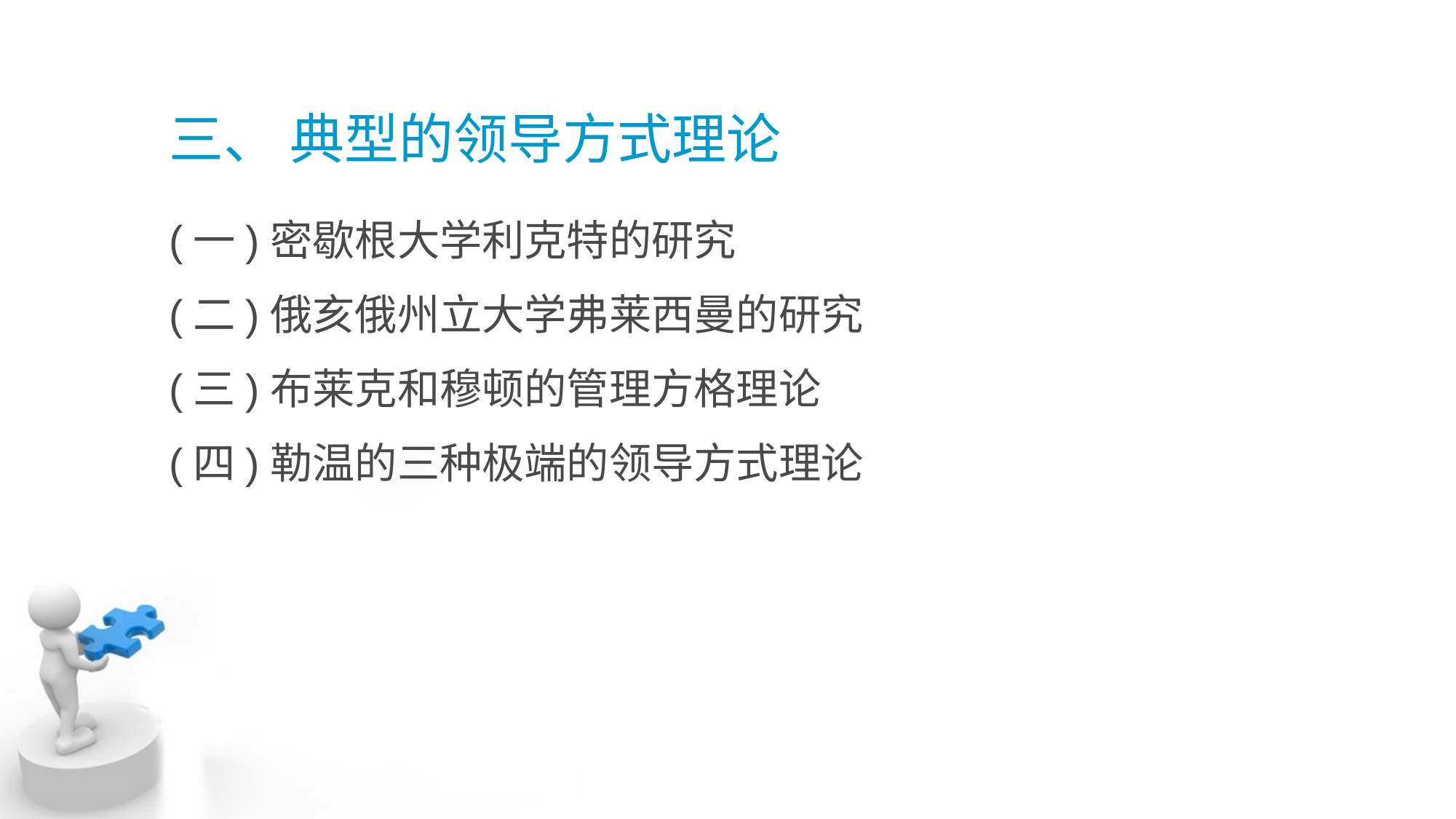

# 三、 典型的领导方式理论
(一)密歇根大学利克特的研究
(二)俄亥俄州立大学弗莱西曼的研究
(三)布莱克和穆顿的管理方格理论
(四)勒温的三种极端的领导方式理论